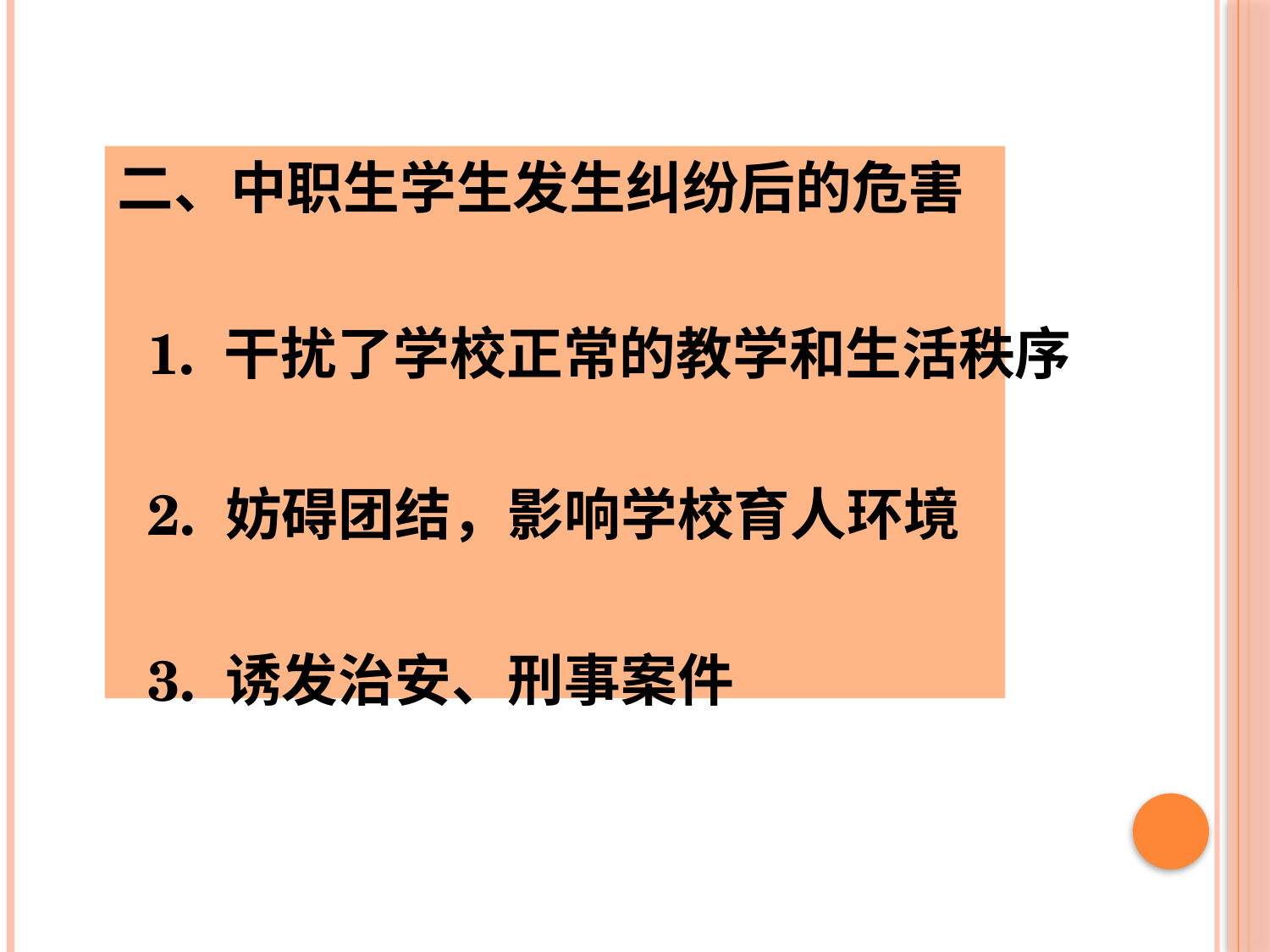

二、中职生学生发生纠纷后的危害
1. 干扰了学校正常的教学和生活秩序
2. 妨碍团结，影响学校育人环境
3. 诱发治安、刑事案件